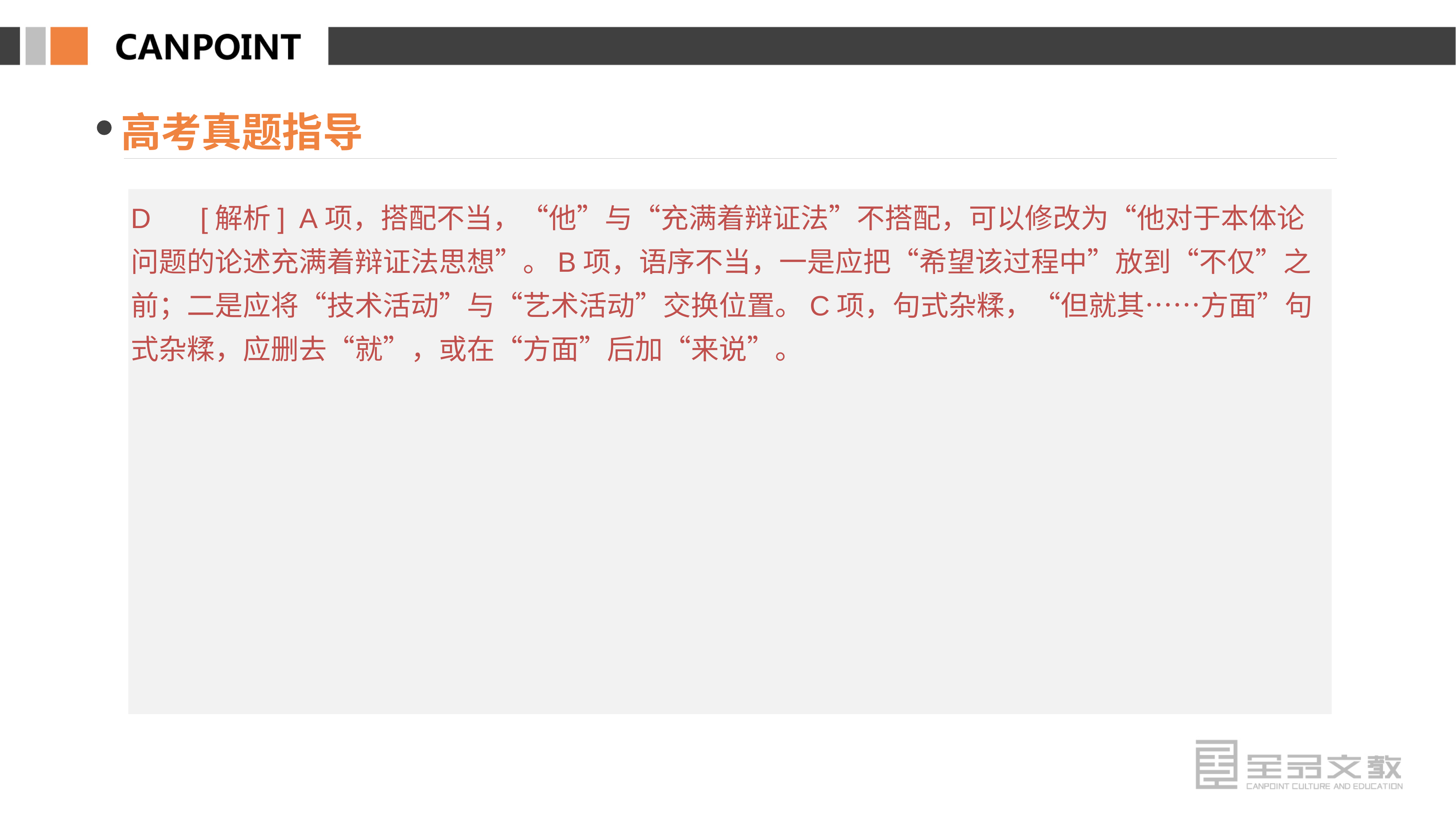

高考真题指导

D 　[解析]  A项，搭配不当，“他”与“充满着辩证法”不搭配，可以修改为“他对于本体论问题的论述充满着辩证法思想”。B项，语序不当，一是应把“希望该过程中”放到“不仅”之前；二是应将“技术活动”与“艺术活动”交换位置。C项，句式杂糅，“但就其……方面”句式杂糅，应删去“就”，或在“方面”后加“来说”。